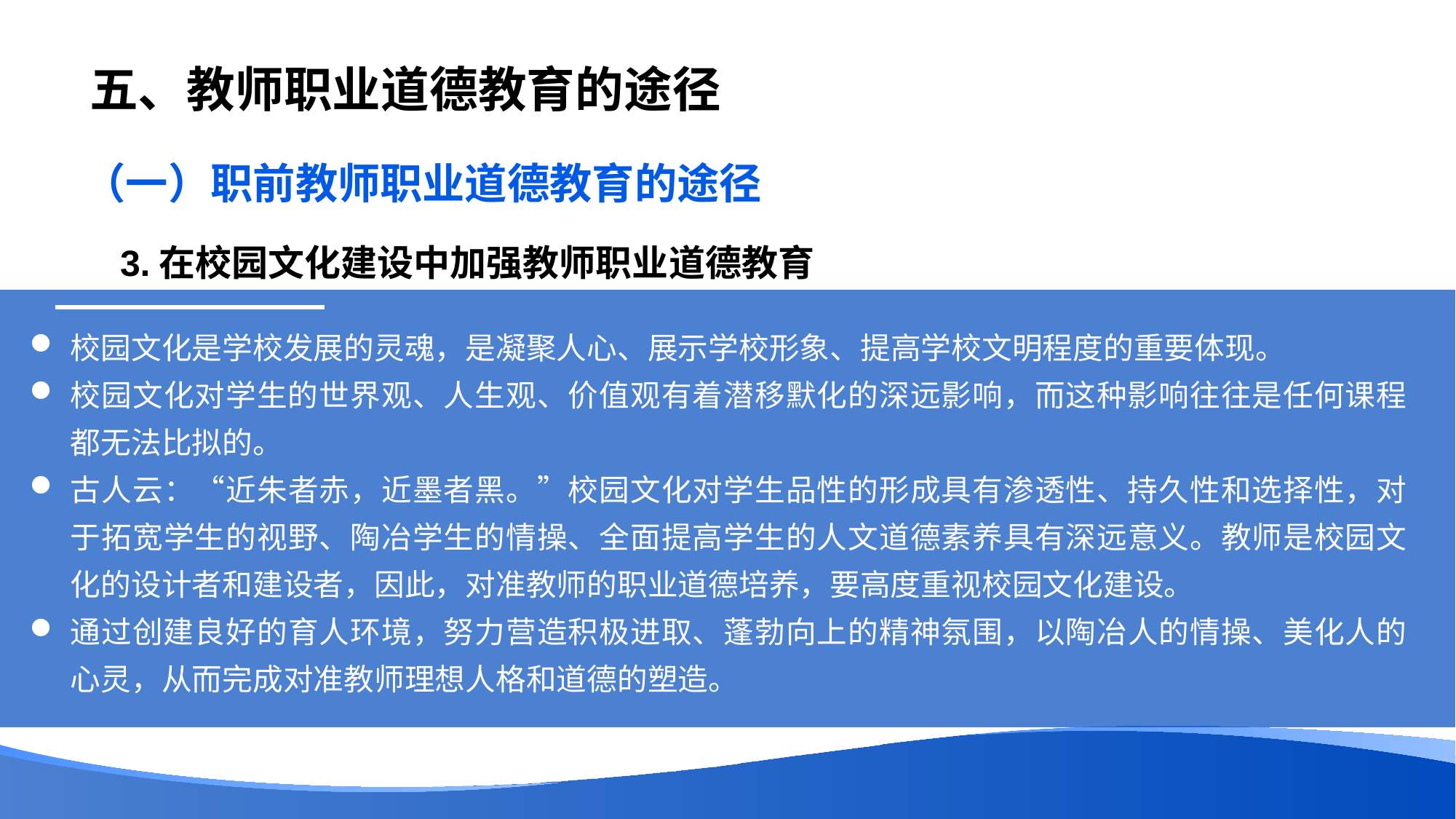

# 五、教师职业道德教育的途径
（一）职前教师职业道德教育的途径
3.在校园文化建设中加强教师职业道德教育

校园文化是学校发展的灵魂，是凝聚人心、展示学校形象、提高学校文明程度的重要体现。
校园文化对学生的世界观、人生观、价值观有着潜移默化的深远影响，而这种影响往往是任何课程都无法比拟的。
古人云：“近朱者赤，近墨者黑。”校园文化对学生品性的形成具有渗透性、持久性和选择性，对于拓宽学生的视野、陶冶学生的情操、全面提高学生的人文道德素养具有深远意义。教师是校园文化的设计者和建设者，因此，对准教师的职业道德培养，要高度重视校园文化建设。
通过创建良好的育人环境，努力营造积极进取、蓬勃向上的精神氛围，以陶冶人的情操、美化人的心灵，从而完成对准教师理想人格和道德的塑造。